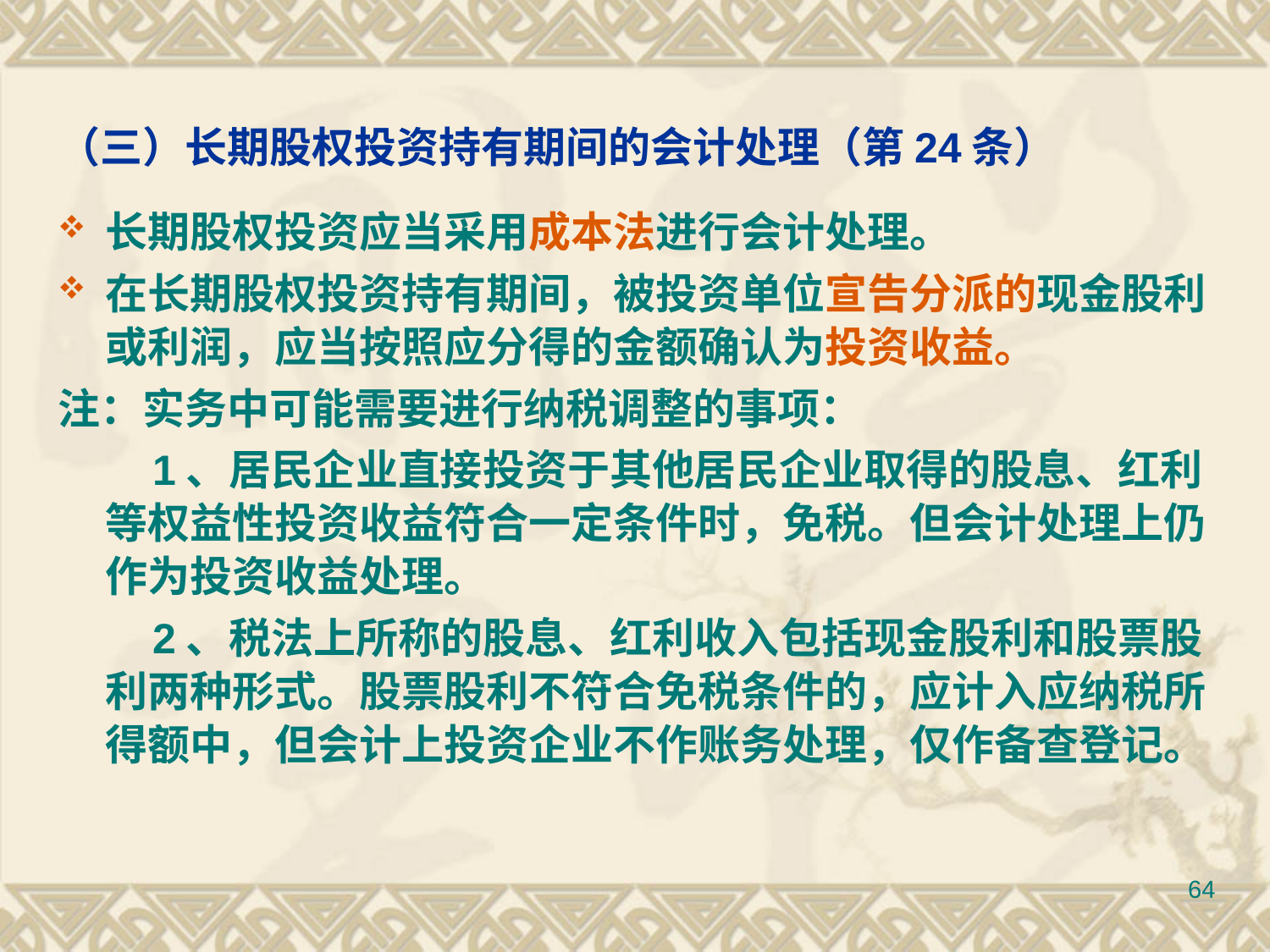

# （三）长期股权投资持有期间的会计处理（第24条）
长期股权投资应当采用成本法进行会计处理。
在长期股权投资持有期间，被投资单位宣告分派的现金股利或利润，应当按照应分得的金额确认为投资收益。
注：实务中可能需要进行纳税调整的事项：
        1、居民企业直接投资于其他居民企业取得的股息、红利等权益性投资收益符合一定条件时，免税。但会计处理上仍作为投资收益处理。
        2、税法上所称的股息、红利收入包括现金股利和股票股利两种形式。股票股利不符合免税条件的，应计入应纳税所得额中，但会计上投资企业不作账务处理，仅作备查登记。
64